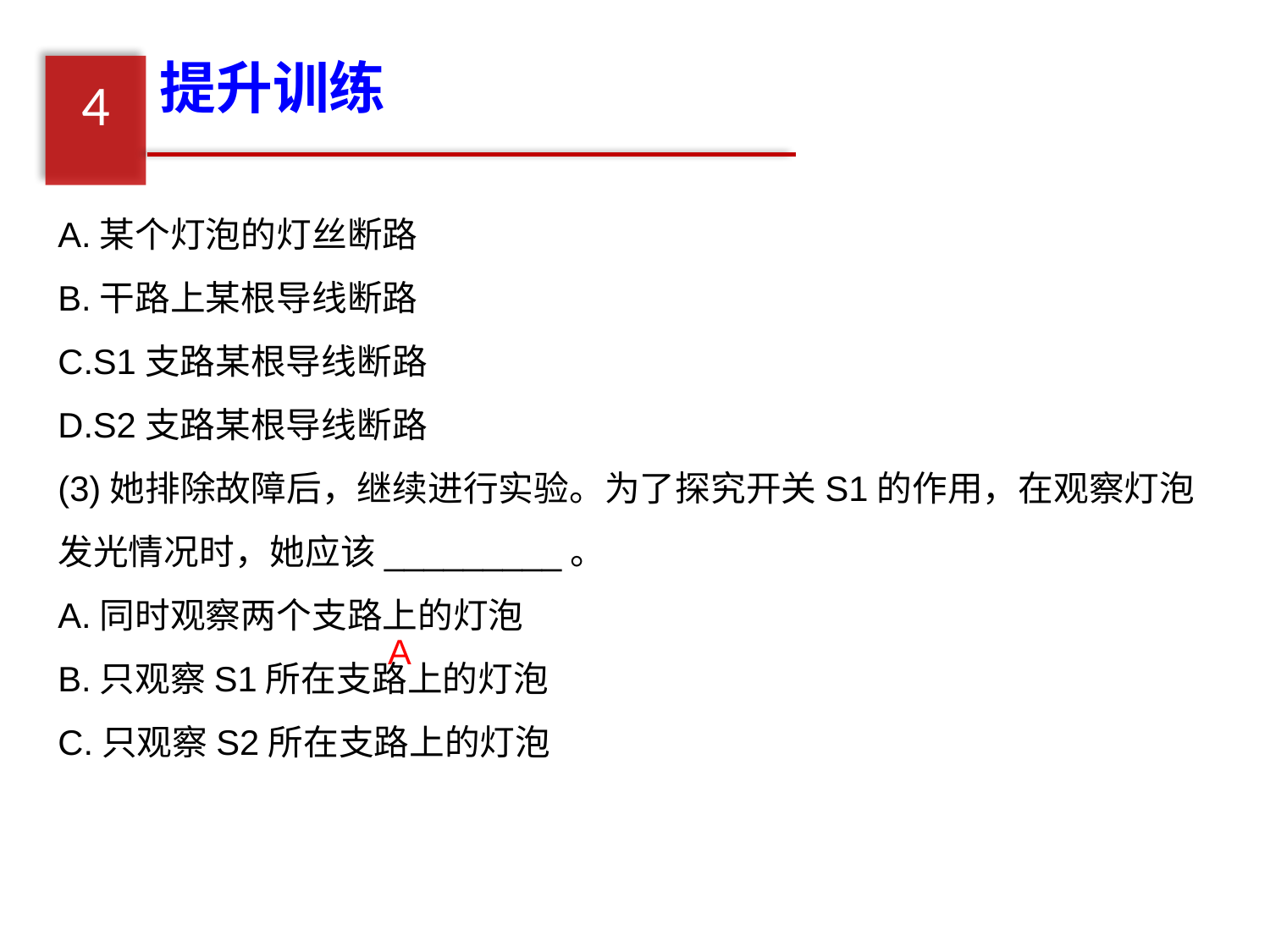

提升训练

4
A.某个灯泡的灯丝断路
B.干路上某根导线断路
C.S1支路某根导线断路
D.S2支路某根导线断路
(3)她排除故障后，继续进行实验。为了探究开关S1的作用，在观察灯泡发光情况时，她应该_________。
A.同时观察两个支路上的灯泡
B.只观察S1所在支路上的灯泡
C.只观察S2所在支路上的灯泡
A